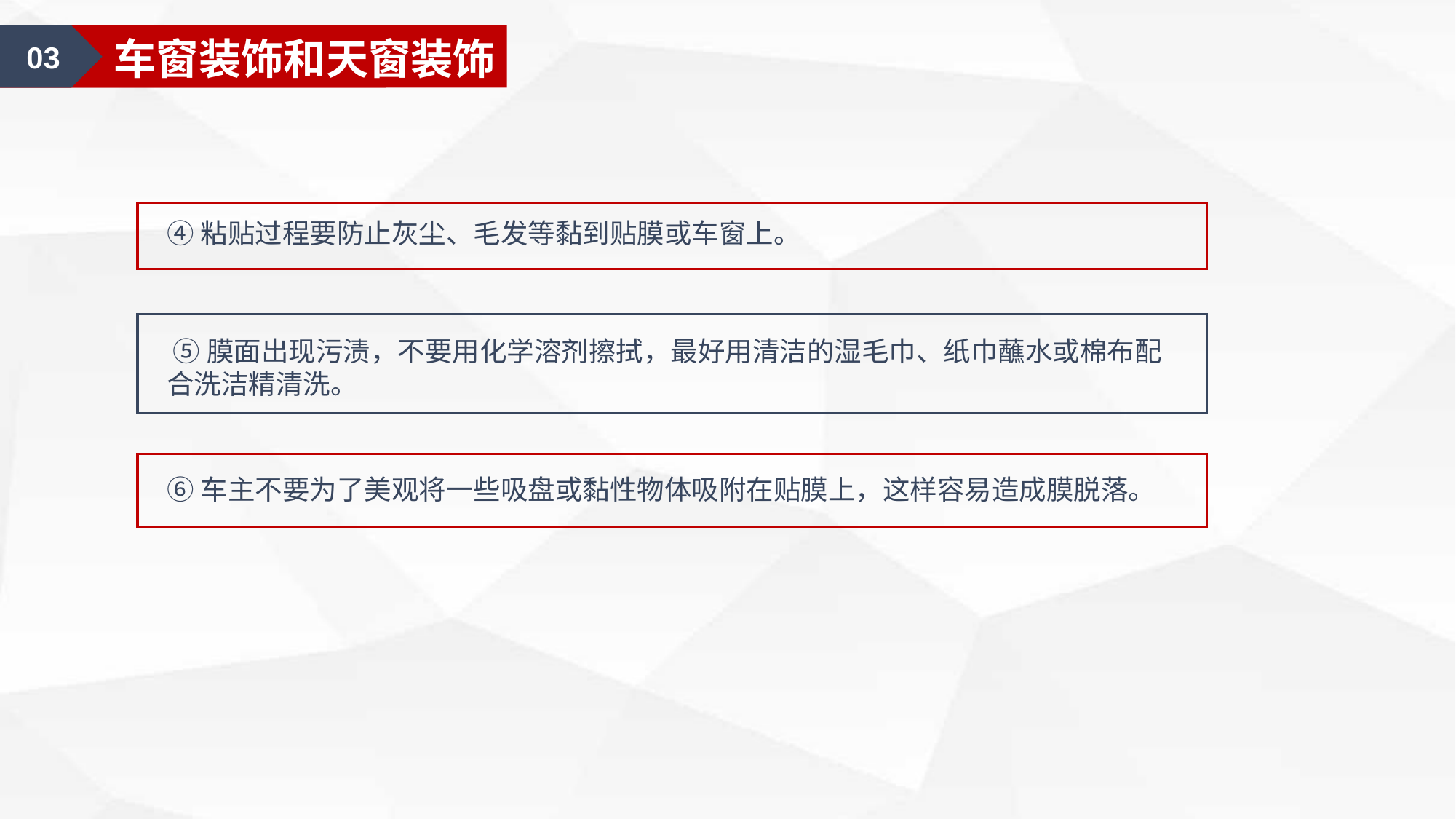

02
漆面美容护理

03
车窗装饰和天窗装饰

④粘贴过程要防止灰尘、毛发等黏到贴膜或车窗上。

 ⑤膜面出现污渍，不要用化学溶剂擦拭，最好用清洁的湿毛巾、纸巾蘸水或棉布配合洗洁精清洗。

⑥车主不要为了美观将一些吸盘或黏性物体吸附在贴膜上，这样容易造成膜脱落。